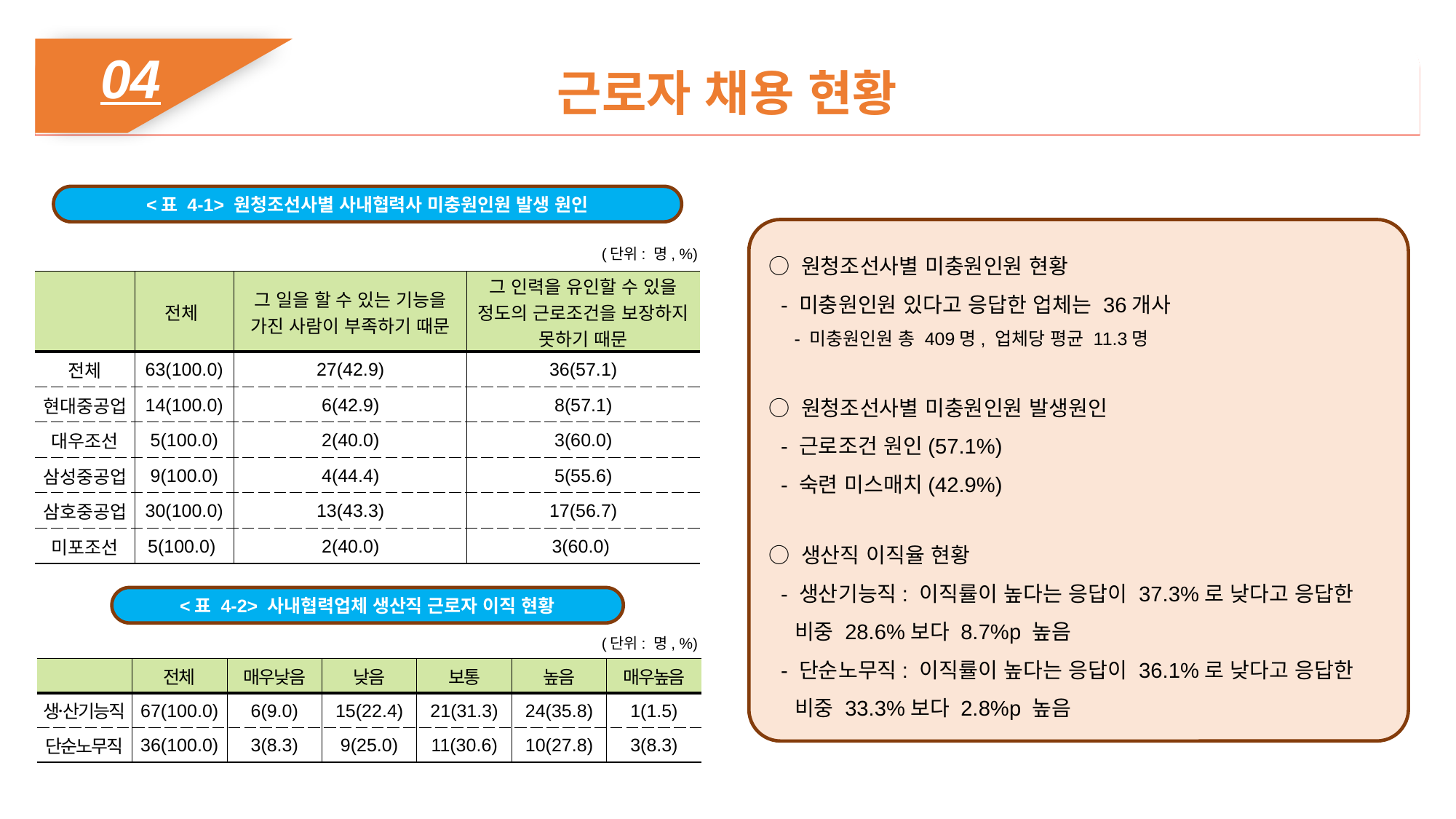

04
근로자 채용 현황
<표 4-1> 원청조선사별 사내협력사 미충원인원 발생 원인
○ 원청조선사별 미충원인원 현황
  - 미충원인원 있다고 응답한 업체는 36개사
     - 미충원인원 총 409명, 업체당 평균 11.3명

○ 원청조선사별 미충원인원 발생원인
  - 근로조건 원인(57.1%)
  - 숙련 미스매치(42.9%)

○ 생산직 이직율 현황
  - 생산기능직: 이직률이 높다는 응답이 37.3%로 낮다고 응답한 비중 28.6%보다 8.7%p 높음
  - 단순노무직: 이직률이 높다는 응답이 36.1%로 낮다고 응답한 비중 33.3%보다 2.8%p 높음
(단위: 명, %)
|  | 전체 | 그 일을 할 수 있는 기능을 가진 사람이 부족하기 때문 | 그 인력을 유인할 수 있을 정도의 근로조건을 보장하지 못하기 때문 |
| --- | --- | --- | --- |
| 전체 | 63(100.0) | 27(42.9) | 36(57.1) |
| 현대중공업 | 14(100.0) | 6(42.9) | 8(57.1) |
| 대우조선 | 5(100.0) | 2(40.0) | 3(60.0) |
| 삼성중공업 | 9(100.0) | 4(44.4) | 5(55.6) |
| 삼호중공업 | 30(100.0) | 13(43.3) | 17(56.7) |
| 미포조선 | 5(100.0) | 2(40.0) | 3(60.0) |
<표 4-2> 사내협력업체 생산직 근로자 이직 현황
(단위: 명, %)
|  | 전체 | 매우낮음 | 낮음 | 보통 | 높음 | 매우높음 |
| --- | --- | --- | --- | --- | --- | --- |
| 생산〮기능직 | 67(100.0) | 6(9.0) | 15(22.4) | 21(31.3) | 24(35.8) | 1(1.5) |
| 단순노무직 | 36(100.0) | 3(8.3) | 9(25.0) | 11(30.6) | 10(27.8) | 3(8.3) |